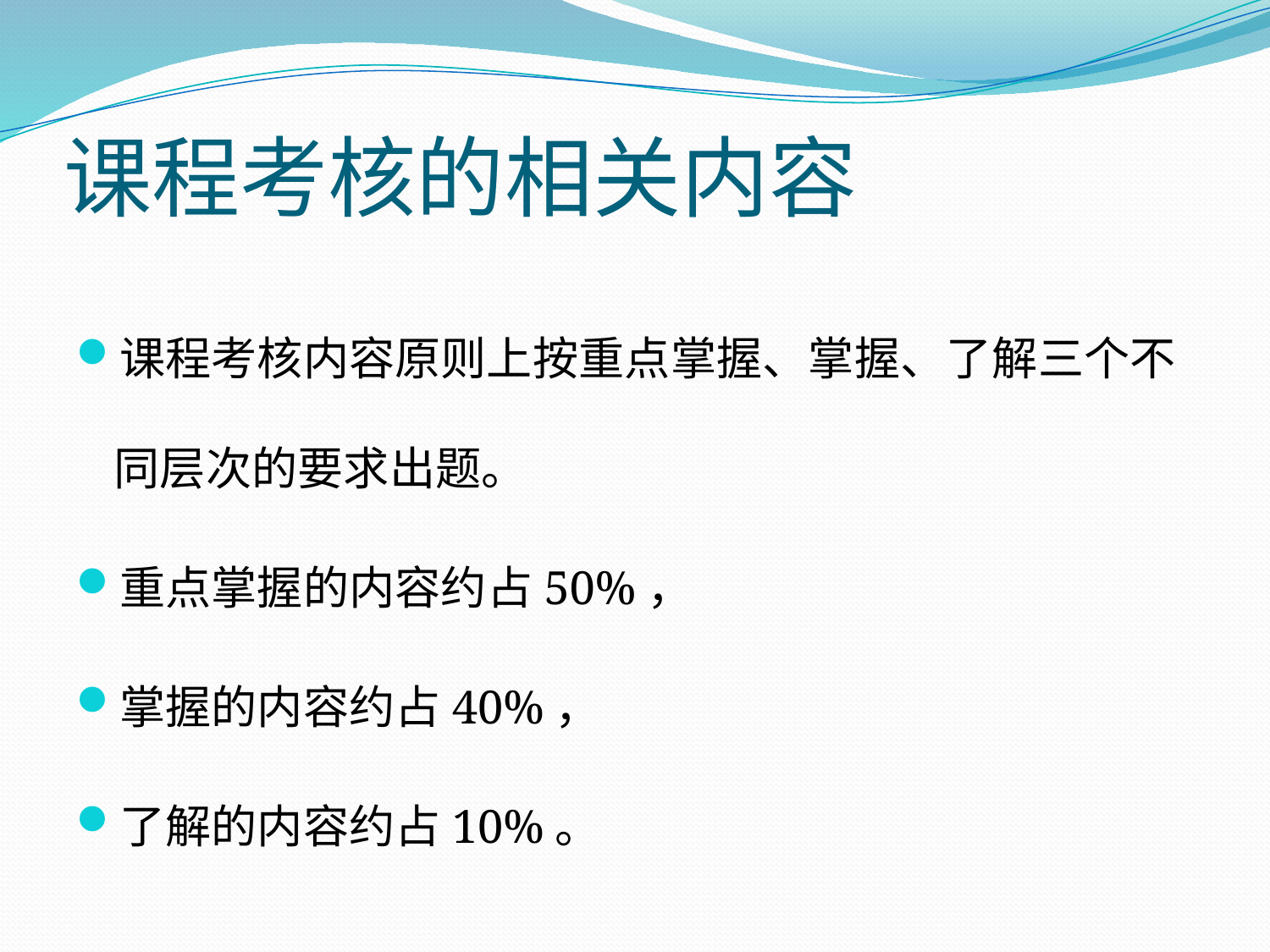

# 课程考核的相关内容
课程考核内容原则上按重点掌握、掌握、了解三个不同层次的要求出题。
重点掌握的内容约占50%，
掌握的内容约占40%，
了解的内容约占10%。